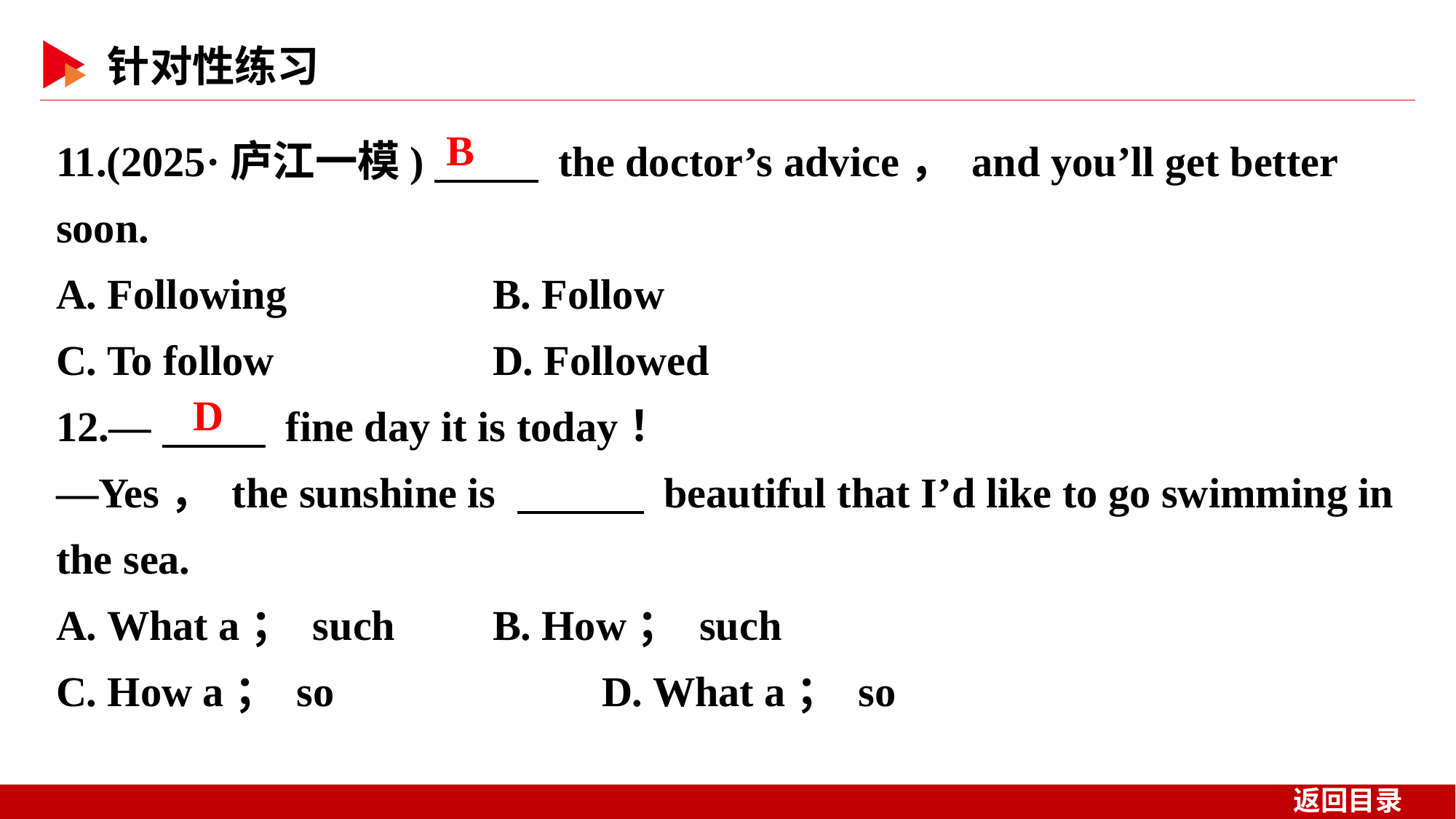

11.(2025·庐江一模)　  　 the doctor’s advice， and you’ll get better soon.
A. Following        		B. Follow
C. To follow          		D. Followed
12.—　  　 fine day it is today！
—Yes， the sunshine is 　　　 beautiful that I’d like to go swimming in the sea.
A. What a； such     	B. How； such
C. How a； so                	D. What a； so
B
D